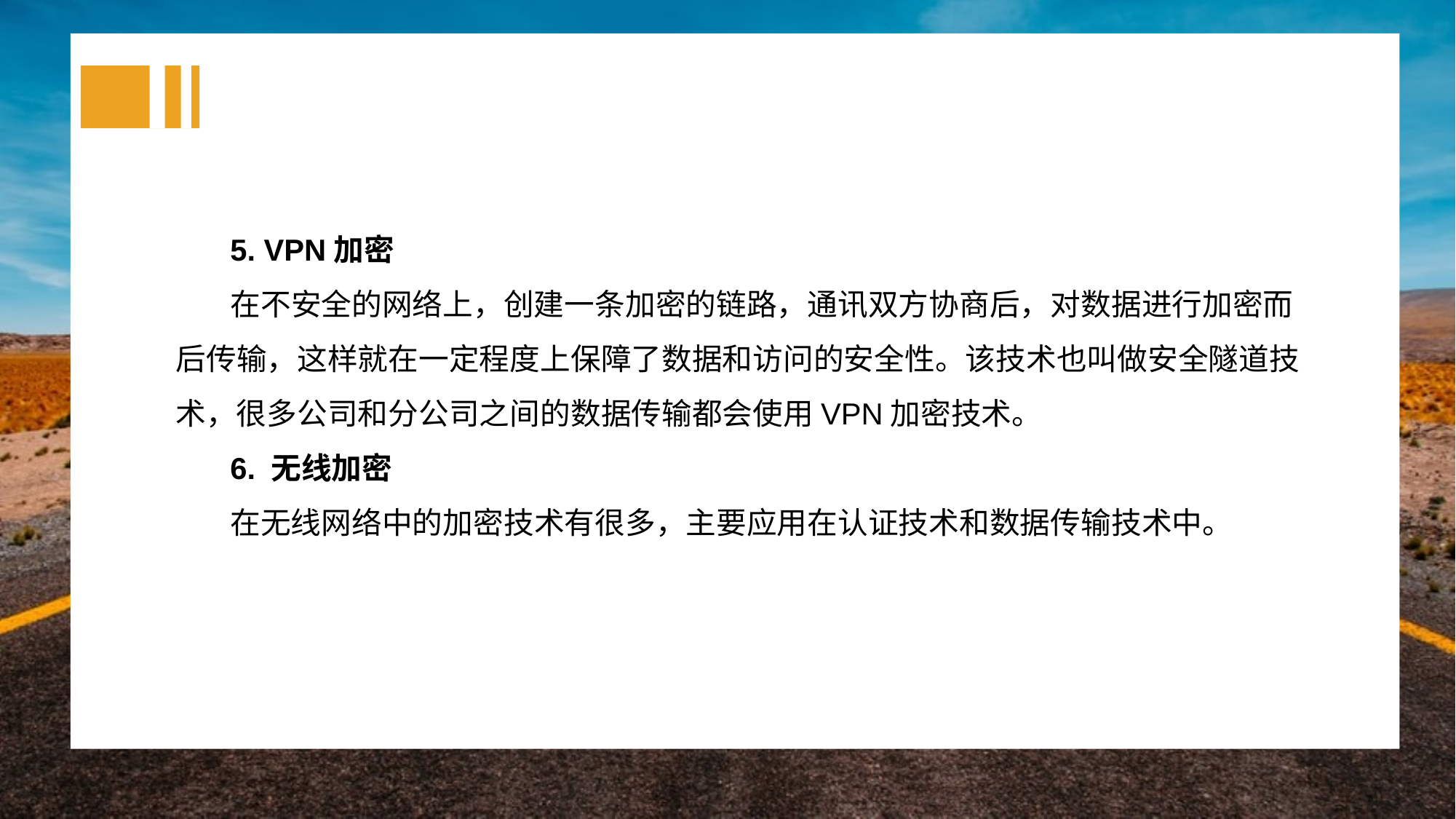

5. VPN加密
在不安全的网络上，创建一条加密的链路，通讯双方协商后，对数据进行加密而后传输，这样就在一定程度上保障了数据和访问的安全性。该技术也叫做安全隧道技术，很多公司和分公司之间的数据传输都会使用VPN加密技术。
6. 无线加密
在无线网络中的加密技术有很多，主要应用在认证技术和数据传输技术中。